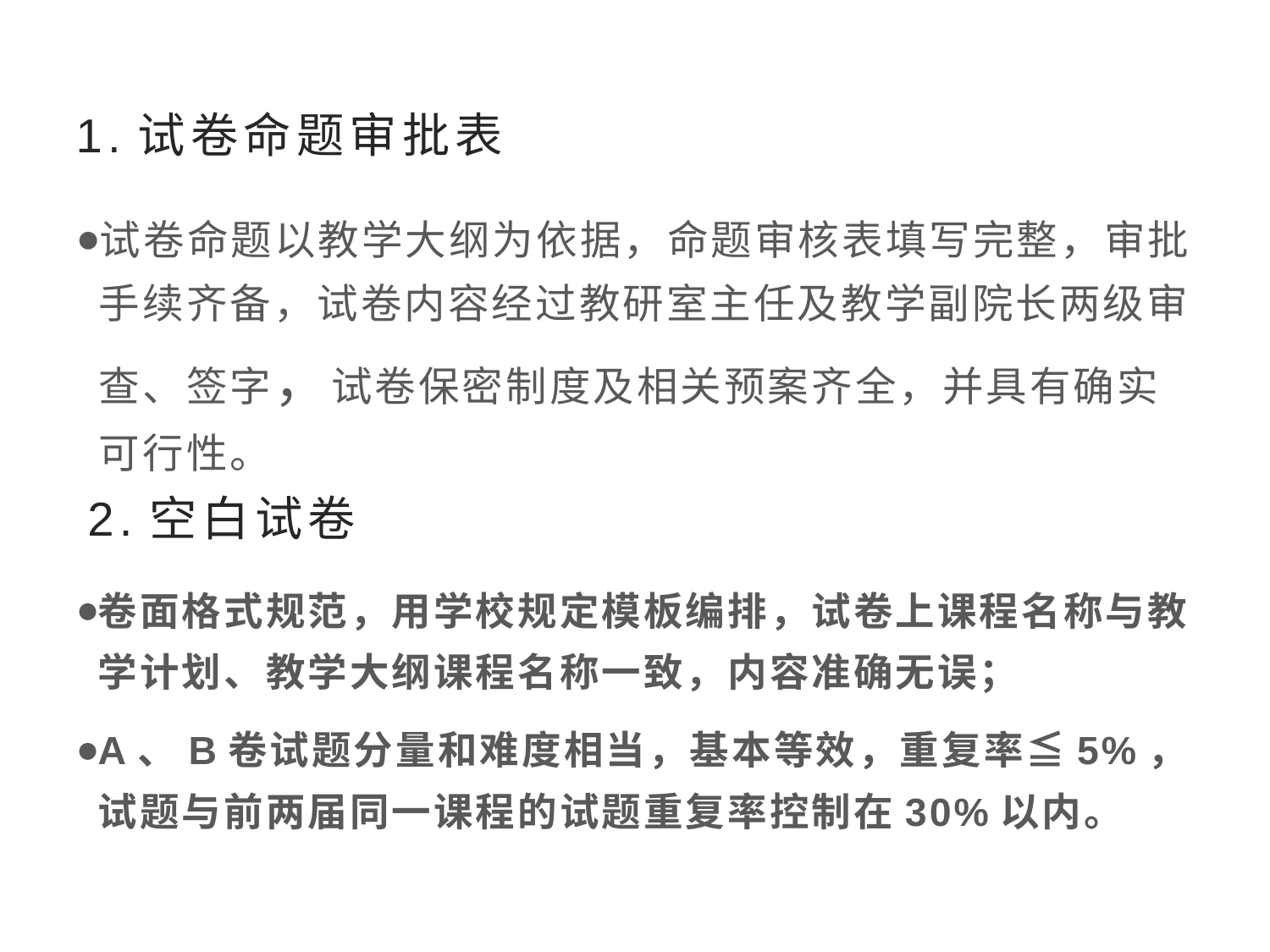

# 1.试卷命题审批表
试卷命题以教学大纲为依据，命题审核表填写完整，审批手续齐备，试卷内容经过教研室主任及教学副院长两级审查、签字，试卷保密制度及相关预案齐全，并具有确实可行性。
2.空白试卷
卷面格式规范，用学校规定模板编排，试卷上课程名称与教学计划、教学大纲课程名称一致，内容准确无误；
A、B卷试题分量和难度相当，基本等效，重复率≦5%，试题与前两届同一课程的试题重复率控制在30%以内。